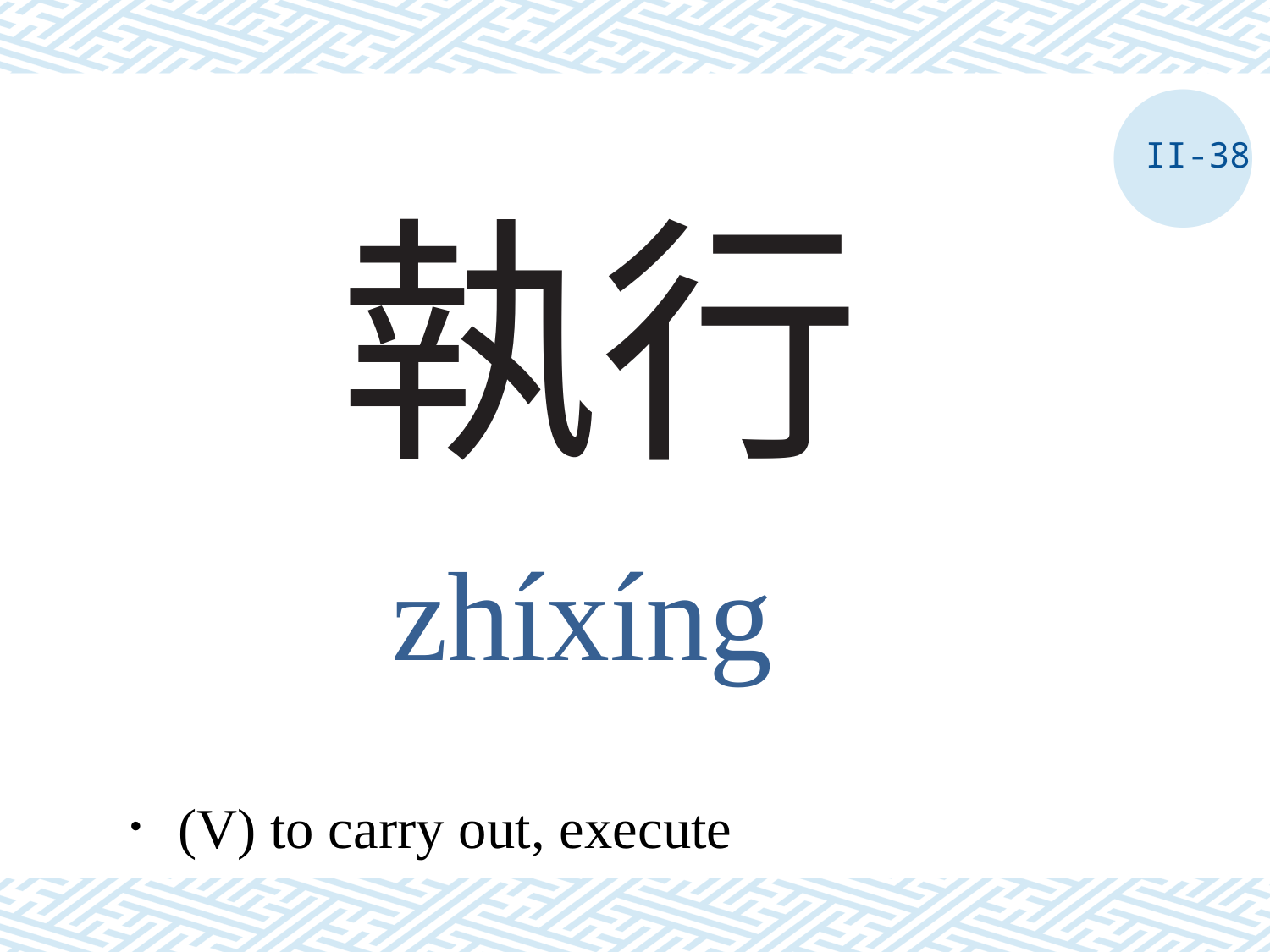

II-38

# 執行
zhíxíng
．(V) to carry out, execute